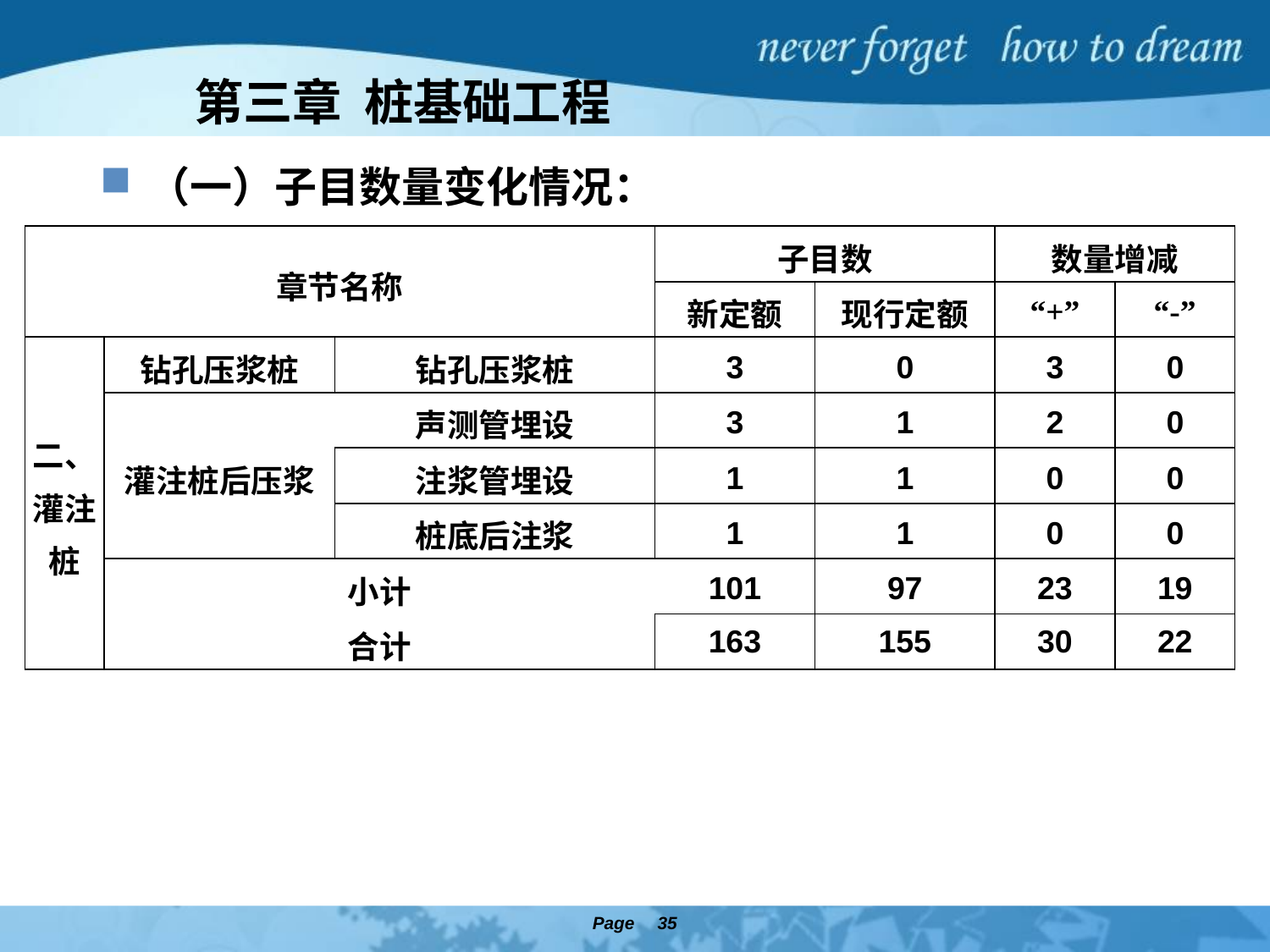

# 第三章  桩基础工程
（一）子目数量变化情况：
| 章节名称 |  |  | 子目数 |  | 数量增减 |  |
| --- | --- | --- | --- | --- | --- | --- |
|  |  |  | 新定额 | 现行定额 | “+” | “-” |
| 二、灌注桩 | 钻孔压浆桩 | 钻孔压浆桩 | 3 | 0 | 3 | 0 |
|  | 灌注桩后压浆 | 声测管埋设 | 3 | 1 | 2 | 0 |
|  |  | 注浆管埋设 | 1 | 1 | 0 | 0 |
|  |  | 桩底后注浆 | 1 | 1 | 0 | 0 |
|  | 小计 |  | 101 | 97 | 23 | 19 |
|  | 合计 |  | 163 | 155 | 30 | 22 |